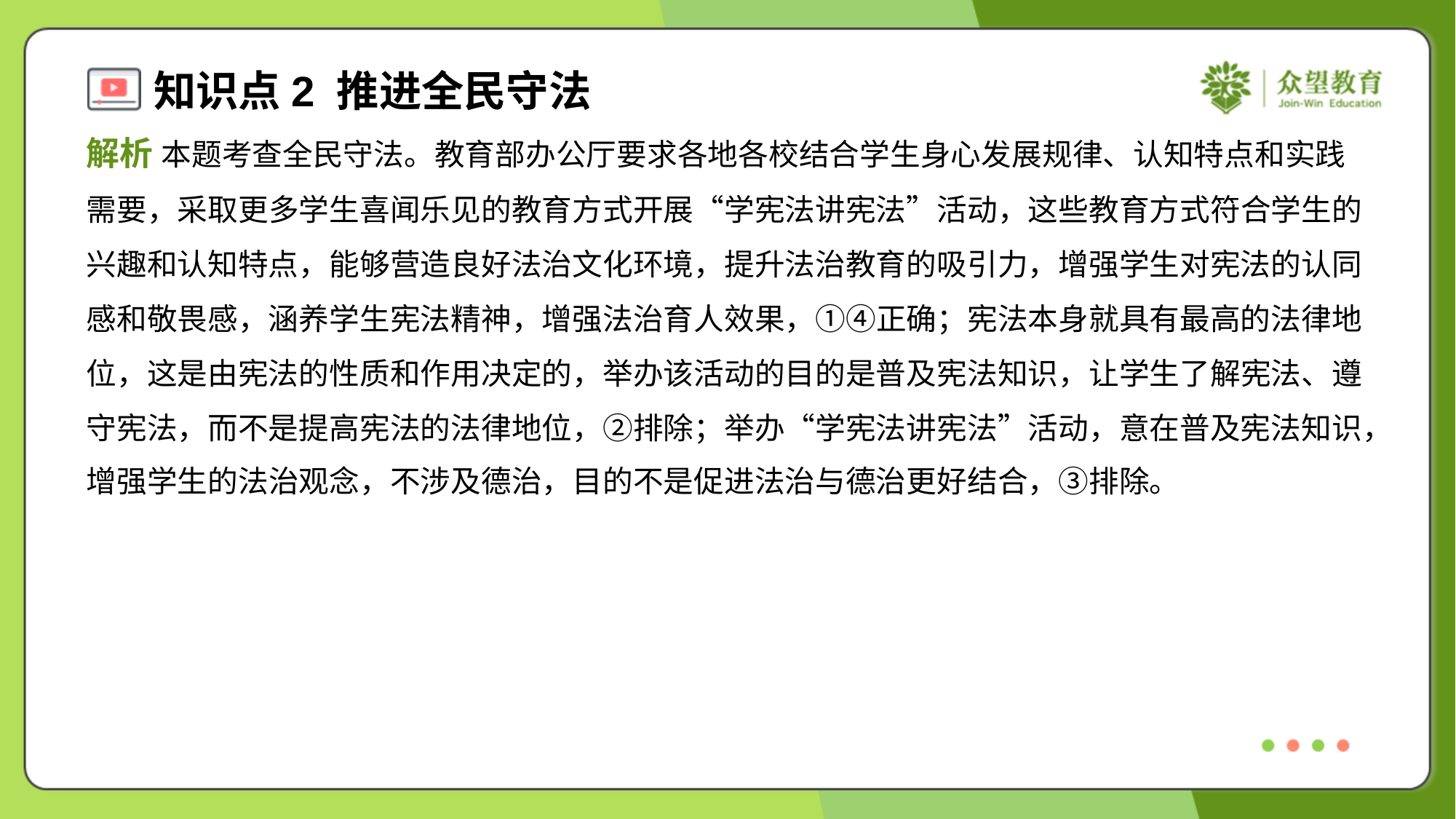

解析 本题考查全民守法。教育部办公厅要求各地各校结合学生身心发展规律、认知特点和实践
需要，采取更多学生喜闻乐见的教育方式开展“学宪法讲宪法”活动，这些教育方式符合学生的
兴趣和认知特点，能够营造良好法治文化环境，提升法治教育的吸引力，增强学生对宪法的认同
感和敬畏感，涵养学生宪法精神，增强法治育人效果，①④正确；宪法本身就具有最高的法律地
位，这是由宪法的性质和作用决定的，举办该活动的目的是普及宪法知识，让学生了解宪法、遵
守宪法，而不是提高宪法的法律地位，②排除；举办“学宪法讲宪法”活动，意在普及宪法知识，
增强学生的法治观念，不涉及德治，目的不是促进法治与德治更好结合，③排除。